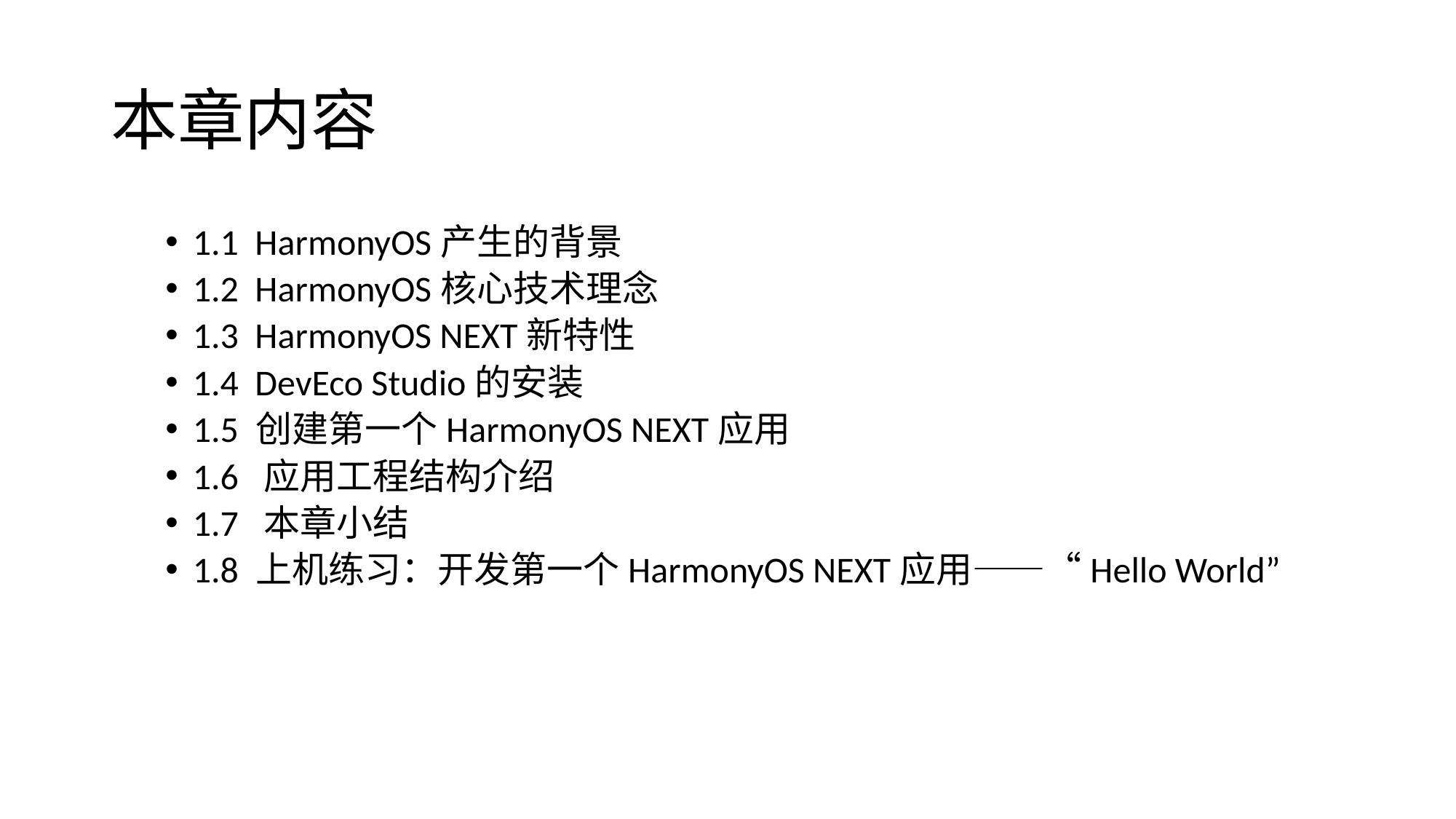

# 本章内容
1.1  HarmonyOS产生的背景
1.2  HarmonyOS核心技术理念
1.3  HarmonyOS NEXT新特性
1.4  DevEco Studio的安装
1.5 创建第一个HarmonyOS NEXT应用
1.6  应用工程结构介绍
1.7  本章小结
1.8 上机练习：开发第一个HarmonyOS NEXT应用——“Hello World”